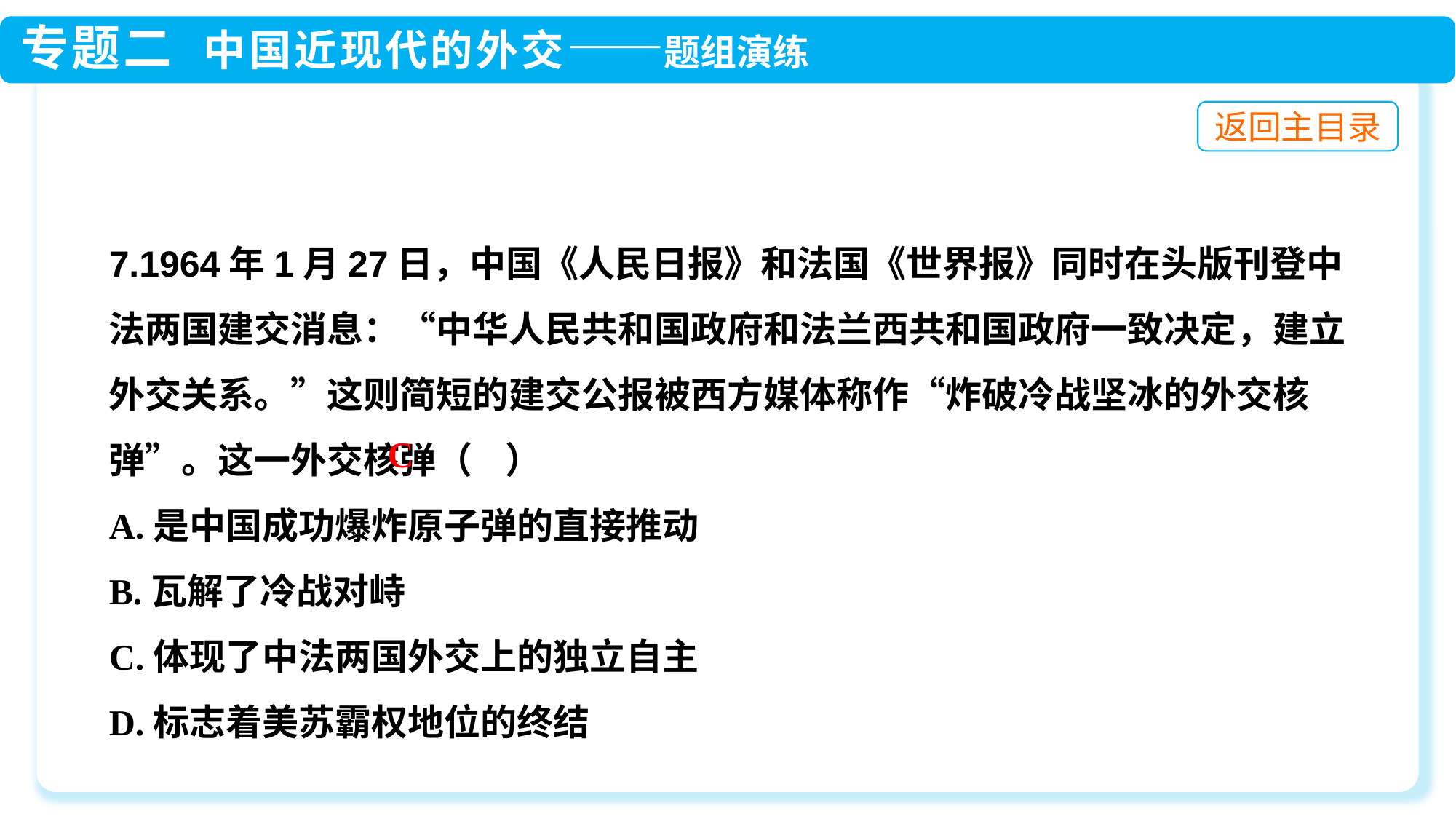

7.1964年1月27日，中国《人民日报》和法国《世界报》同时在头版刊登中法两国建交消息：“中华人民共和国政府和法兰西共和国政府一致决定，建立外交关系。”这则简短的建交公报被西方媒体称作“炸破冷战坚冰的外交核弹”。这一外交核弹（    ）
A.是中国成功爆炸原子弹的直接推动
B.瓦解了冷战对峙
C.体现了中法两国外交上的独立自主
D.标志着美苏霸权地位的终结
C